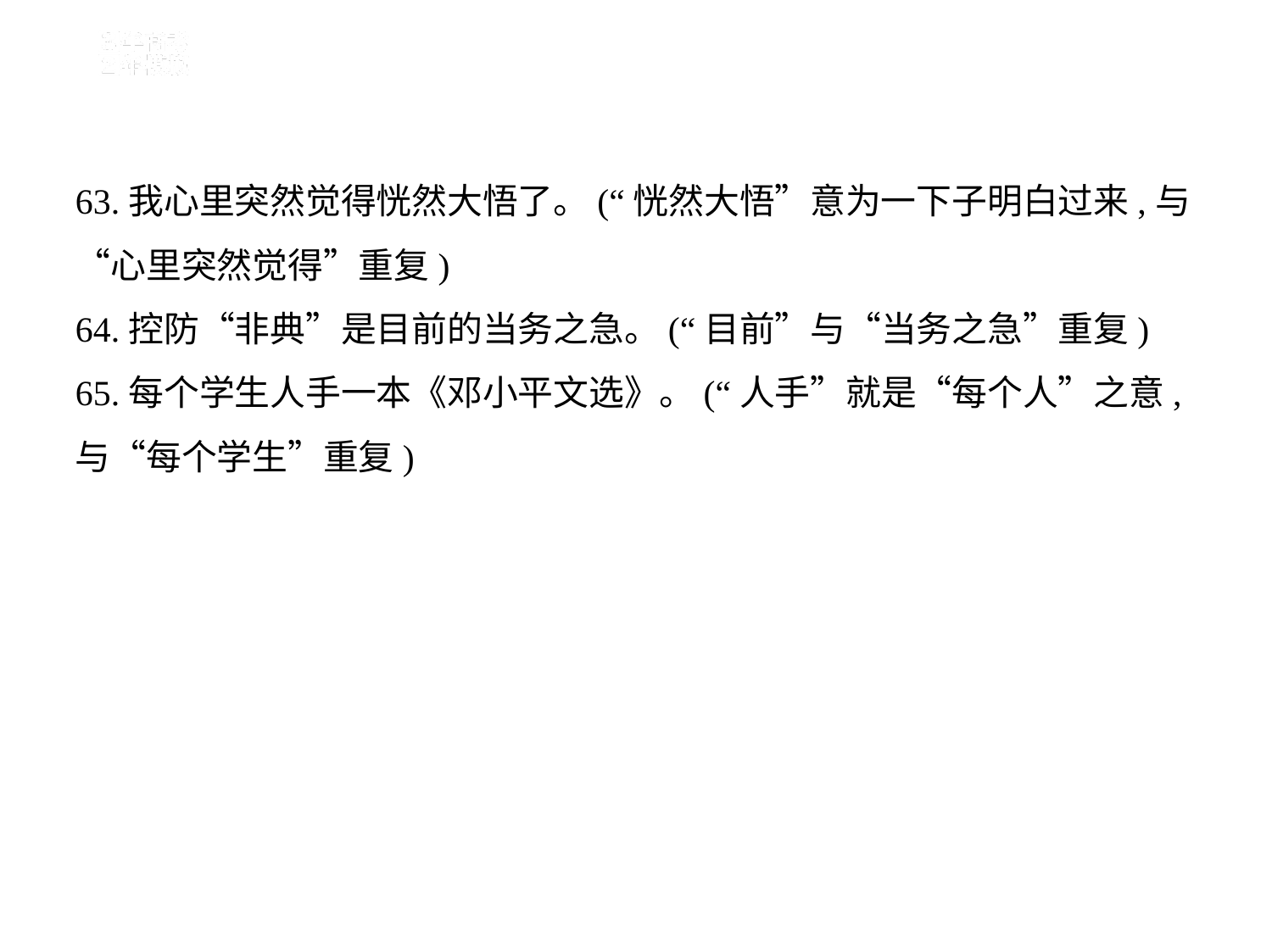

63.我心里突然觉得恍然大悟了。(“恍然大悟”意为一下子明白过来,与
“心里突然觉得”重复)
64.控防“非典”是目前的当务之急。(“目前”与“当务之急”重复)
65.每个学生人手一本《邓小平文选》。(“人手”就是“每个人”之意,
与“每个学生”重复)